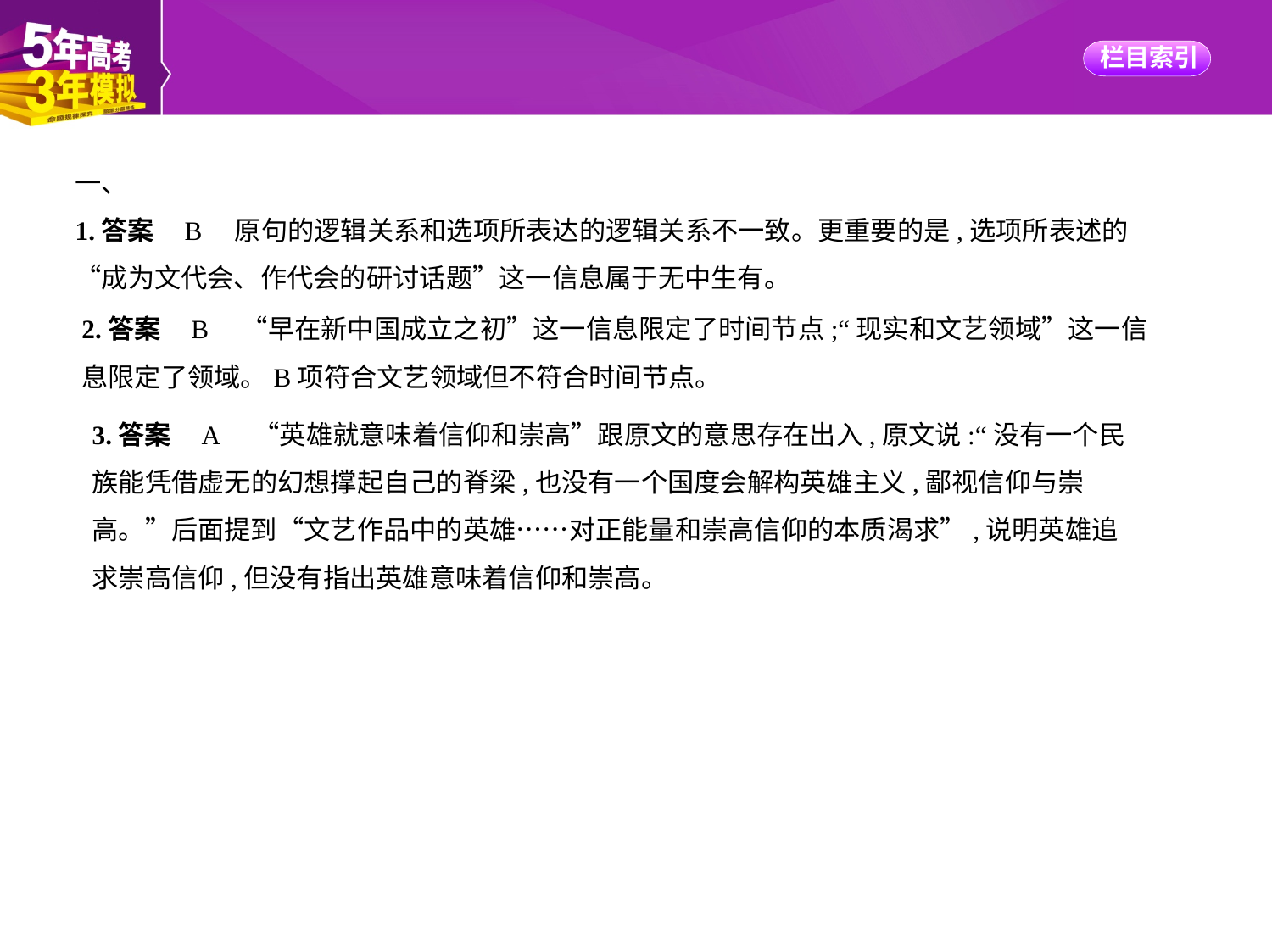

一、
1.答案    B　原句的逻辑关系和选项所表达的逻辑关系不一致。更重要的是,选项所表述的
“成为文代会、作代会的研讨话题”这一信息属于无中生有。
2.答案    B　“早在新中国成立之初”这一信息限定了时间节点;“现实和文艺领域”这一信
息限定了领域。B项符合文艺领域但不符合时间节点。
3.答案    A　“英雄就意味着信仰和崇高”跟原文的意思存在出入,原文说:“没有一个民族能凭借虚无的幻想撑起自己的脊梁,也没有一个国度会解构英雄主义,鄙视信仰与崇高。”后面提到“文艺作品中的英雄……对正能量和崇高信仰的本质渴求”,说明英雄追求崇高信仰,但没有指出英雄意味着信仰和崇高。